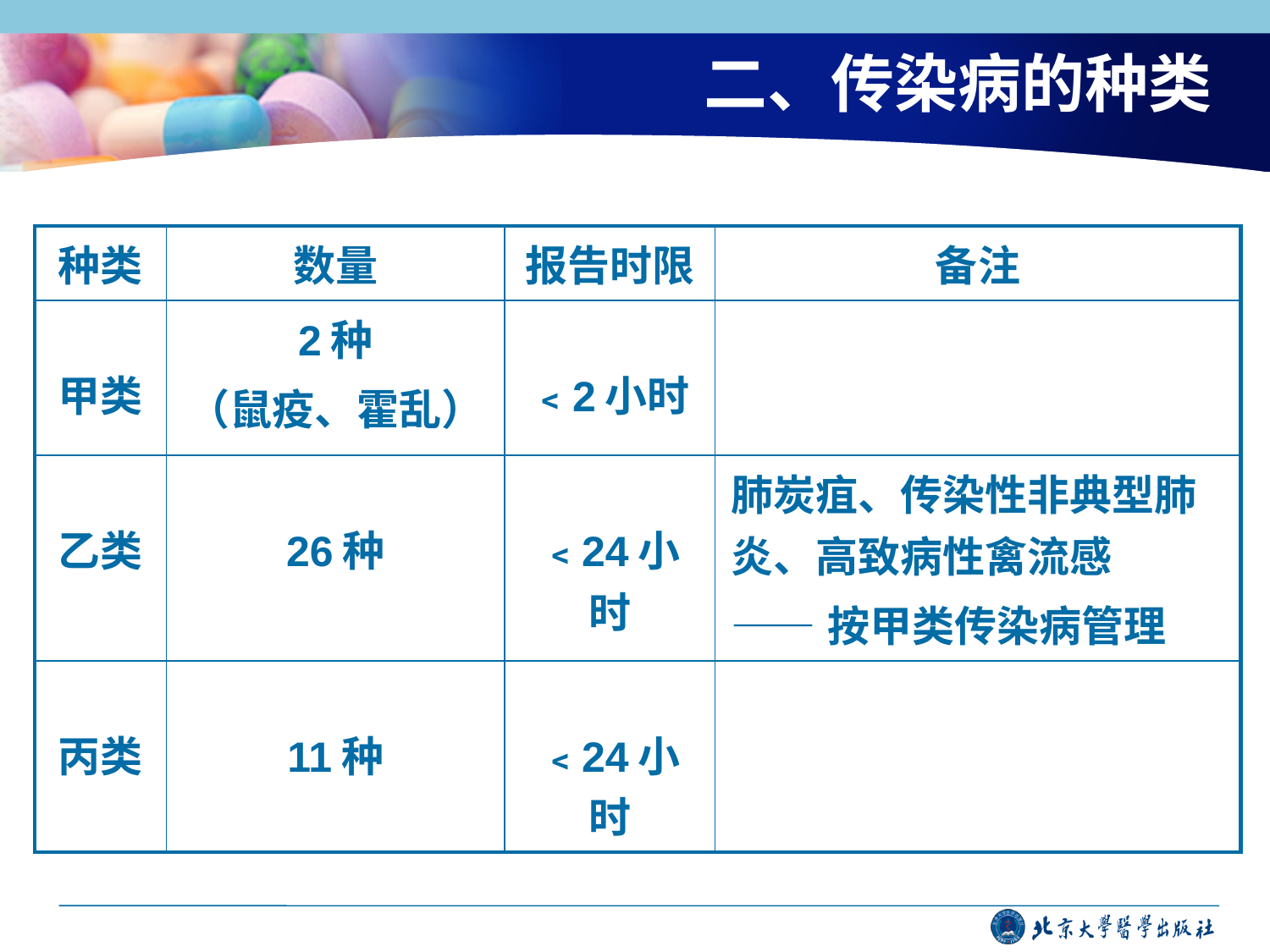

# 二、传染病的种类

| 种类 | 数量 | 报告时限 | 备注 |
| --- | --- | --- | --- |
| 甲类 | 2种 （鼠疫、霍乱） | ﹤2小时 |  |
| 乙类 | 26种 | ﹤24小时 | 肺炭疽、传染性非典型肺炎、高致病性禽流感 ——按甲类传染病管理 |
| 丙类 | 11种 | ﹤24小时 |  |